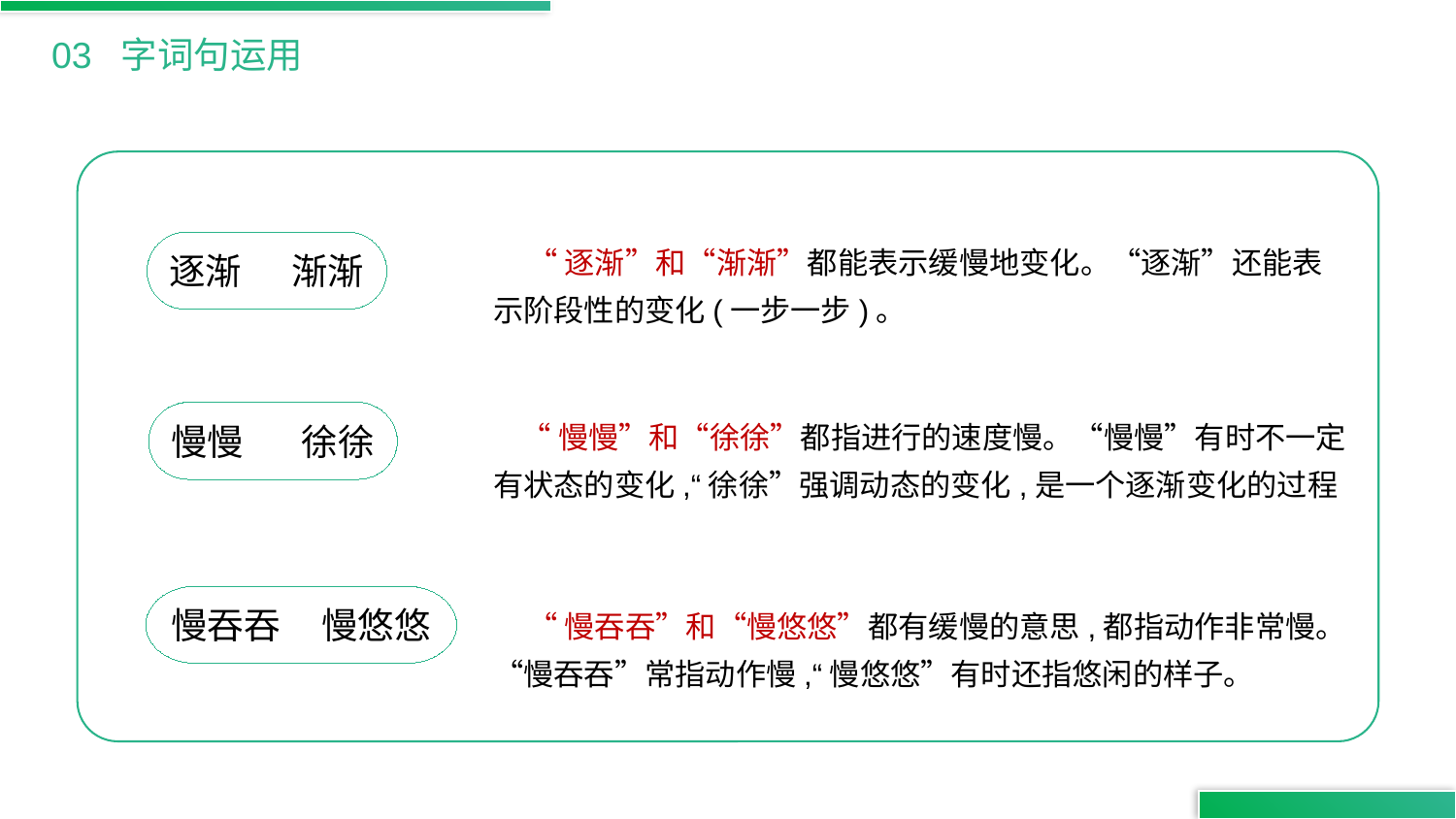

03  字词句运用
     “逐渐”和“渐渐”都能表示缓慢地变化。“逐渐”还能表示阶段性的变化(一步一步)。
逐渐      渐渐
慢慢       徐徐
    “慢慢”和“徐徐”都指进行的速度慢。“慢慢”有时不一定有状态的变化,“徐徐”强调动态的变化,是一个逐渐变化的过程
慢吞吞     慢悠悠
     “慢吞吞”和“慢悠悠”都有缓慢的意思,都指动作非常慢。“慢吞吞”常指动作慢,“慢悠悠”有时还指悠闲的样子。